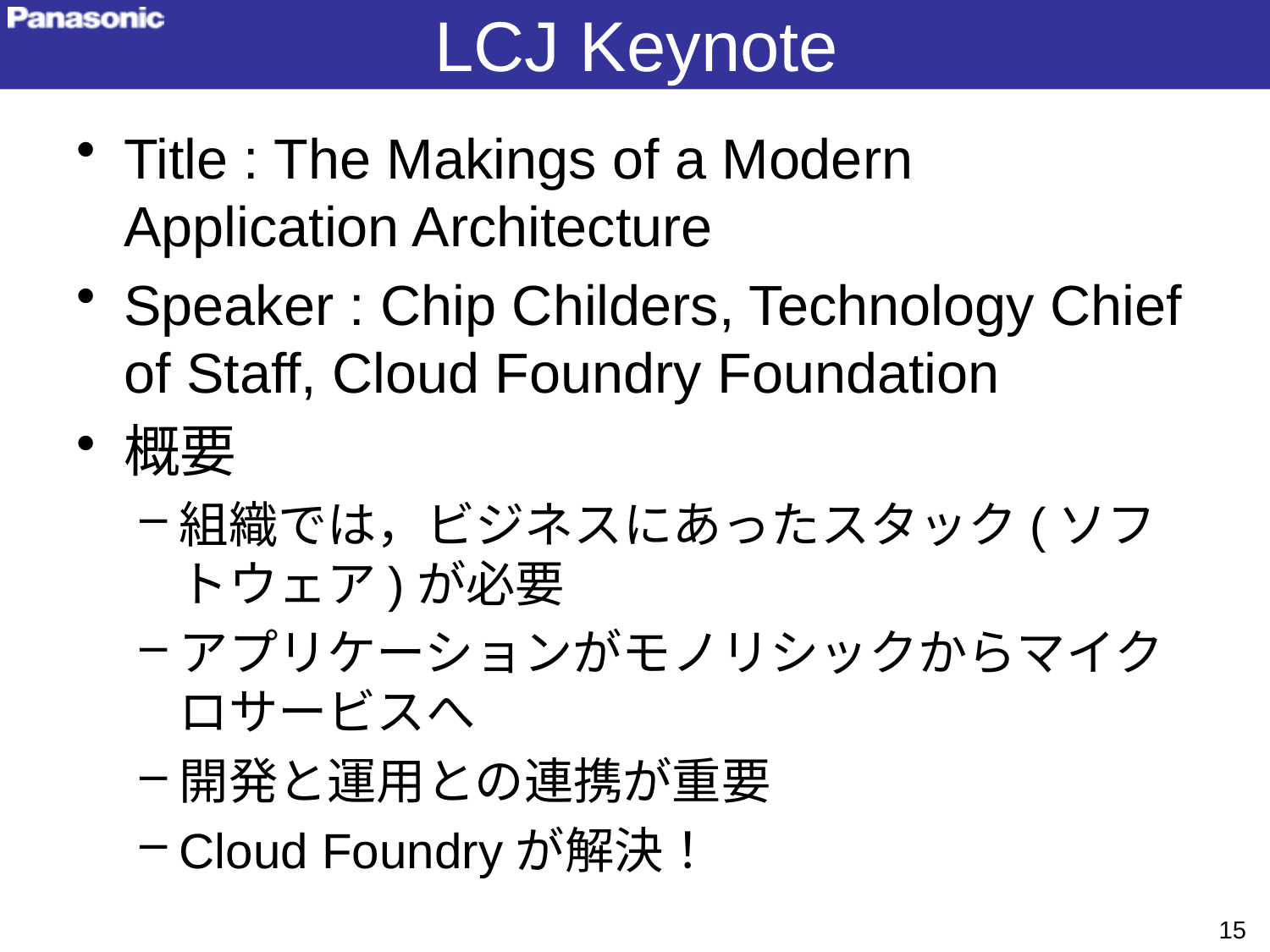

# LCJ Keynote
Title : The Makings of a Modern Application Architecture
Speaker : Chip Childers, Technology Chief of Staff, Cloud Foundry Foundation
概要
組織では，ビジネスにあったスタック(ソフトウェア)が必要
アプリケーションがモノリシックからマイクロサービスへ
開発と運用との連携が重要
Cloud Foundryが解決！
15